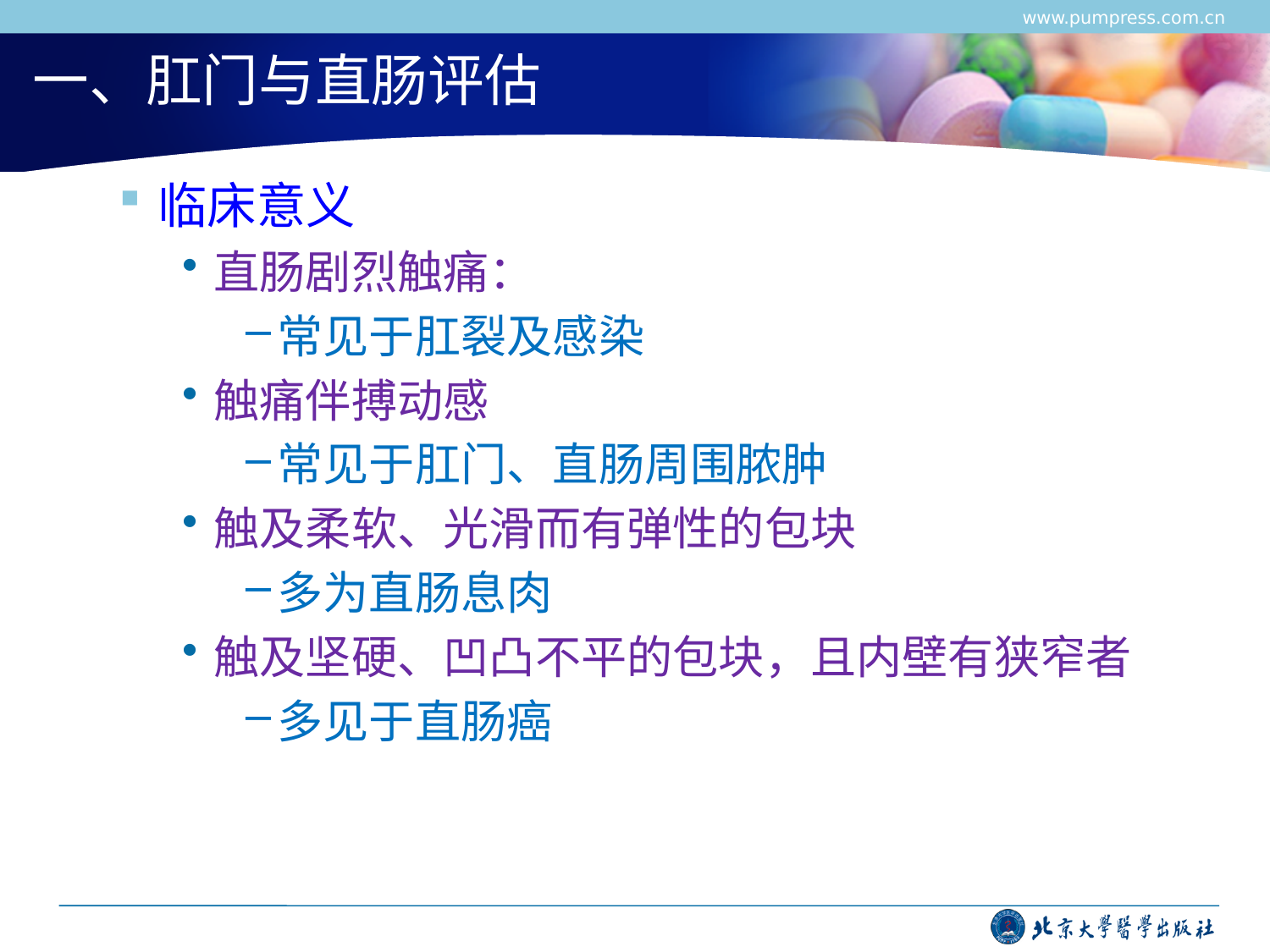

www.pumpress.com.cn
# 一、肛门与直肠评估
临床意义
直肠剧烈触痛：
常见于肛裂及感染
触痛伴搏动感
常见于肛门、直肠周围脓肿
触及柔软、光滑而有弹性的包块
多为直肠息肉
触及坚硬、凹凸不平的包块，且内壁有狭窄者
多见于直肠癌